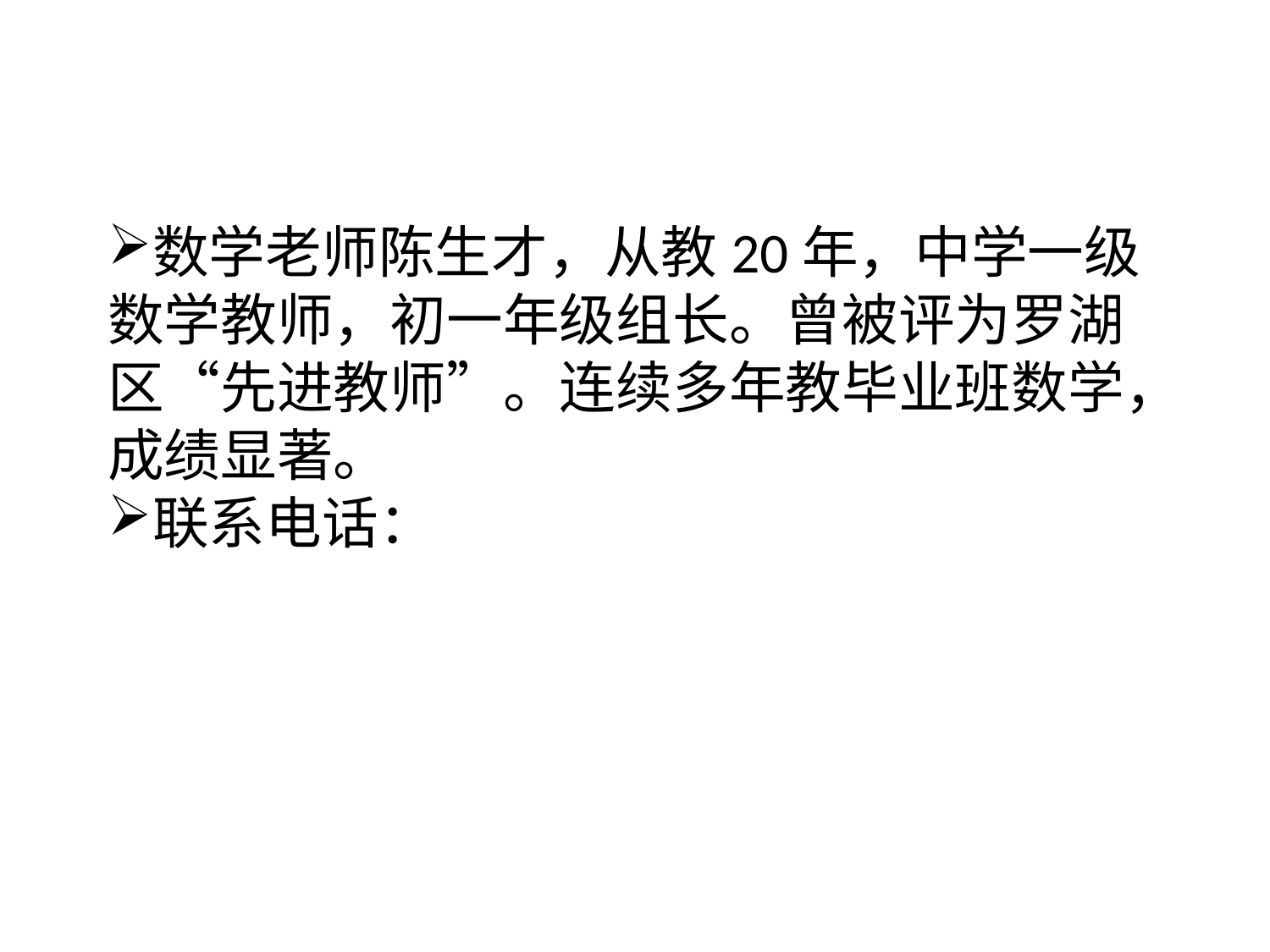

数学老师陈生才，从教20年，中学一级数学教师，初一年级组长。曾被评为罗湖区“先进教师”。连续多年教毕业班数学，成绩显著。
联系电话：